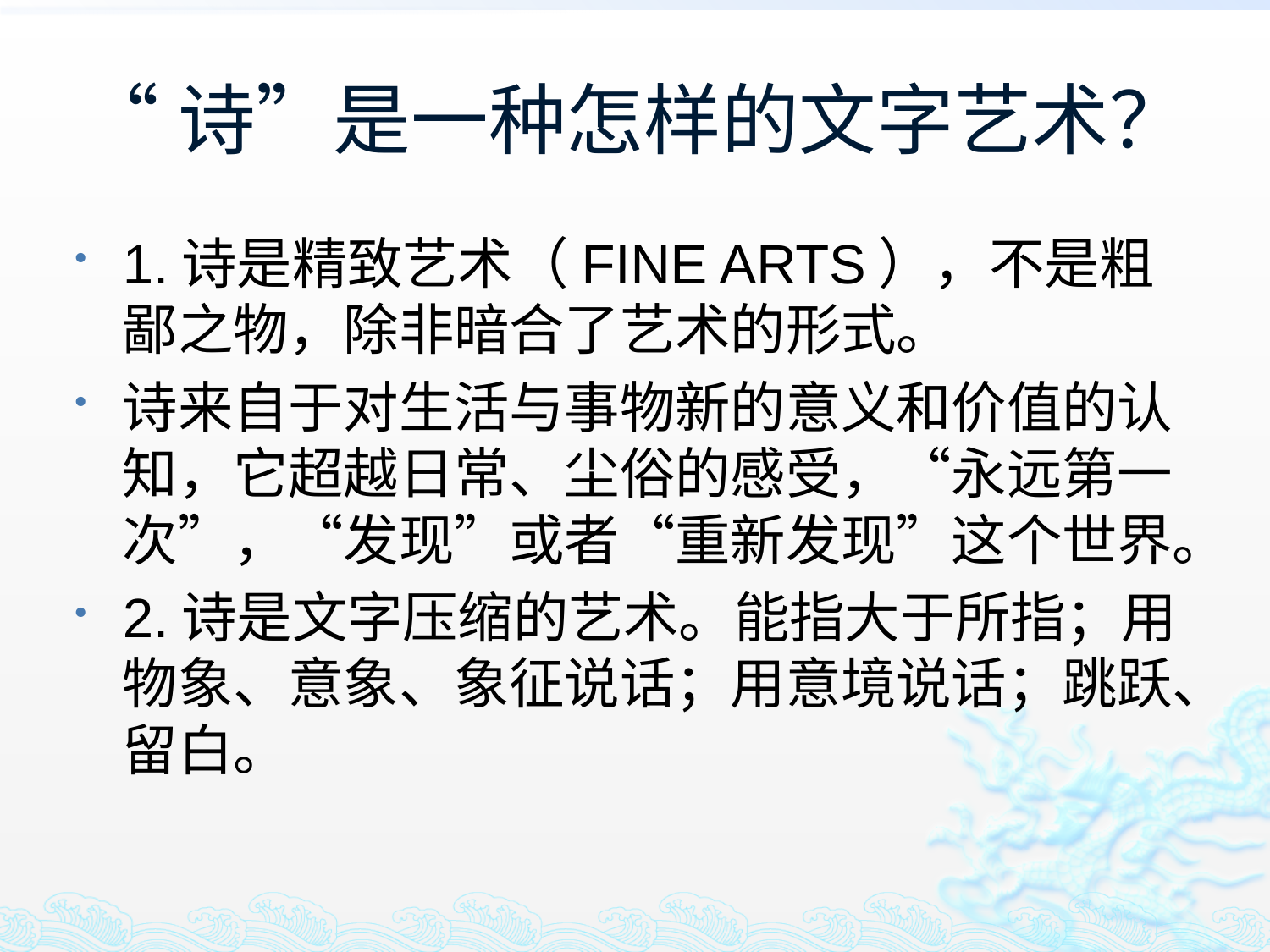

# “诗”是一种怎样的文字艺术？
1.诗是精致艺术（FINE ARTS），不是粗鄙之物，除非暗合了艺术的形式。
诗来自于对生活与事物新的意义和价值的认知，它超越日常、尘俗的感受，“永远第一次”，“发现”或者“重新发现”这个世界。
2.诗是文字压缩的艺术。能指大于所指；用物象、意象、象征说话；用意境说话；跳跃、留白。